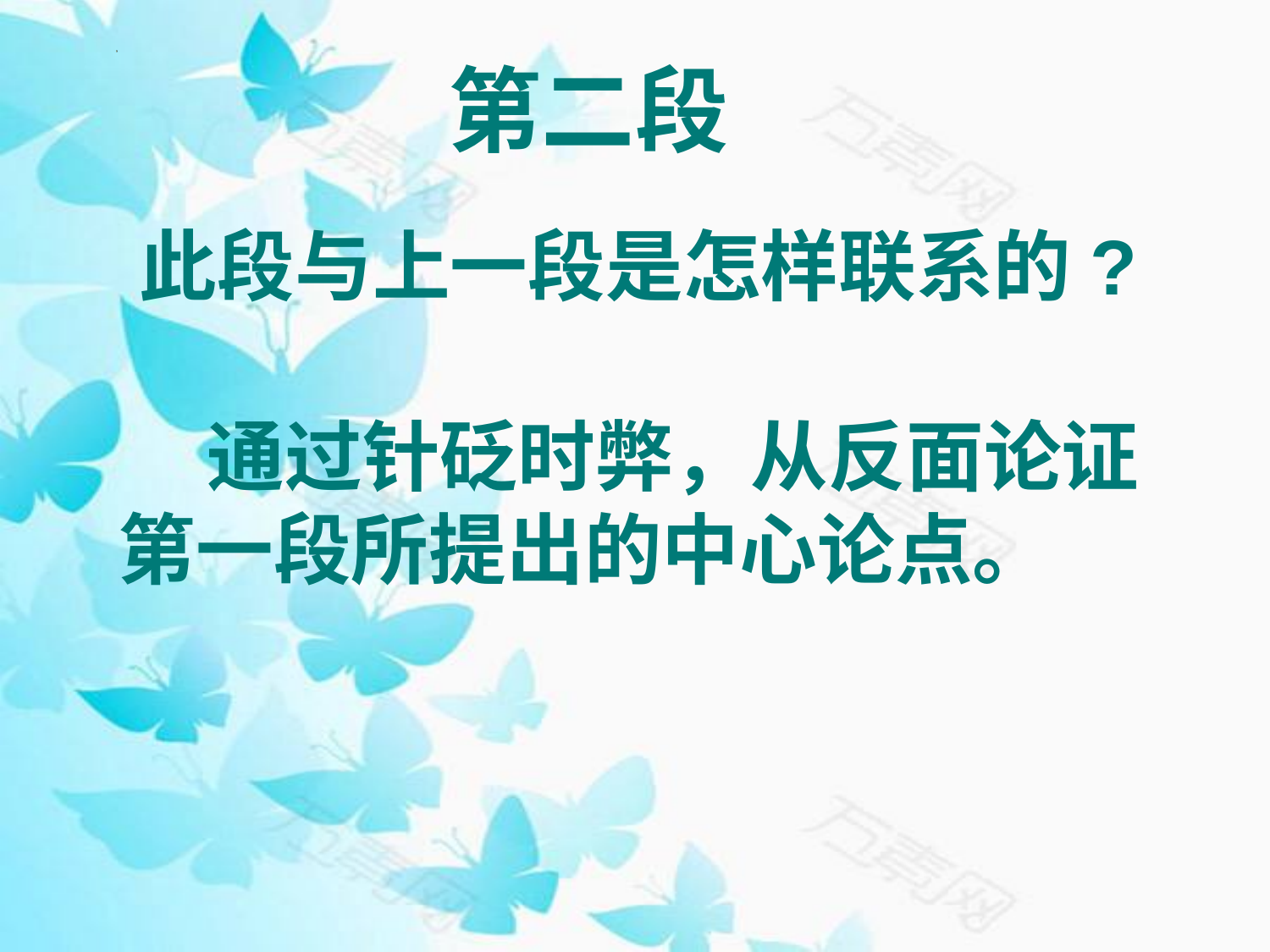

第二段
此段与上一段是怎样联系的?
    通过针砭时弊，从反面论证第一段所提出的中心论点。